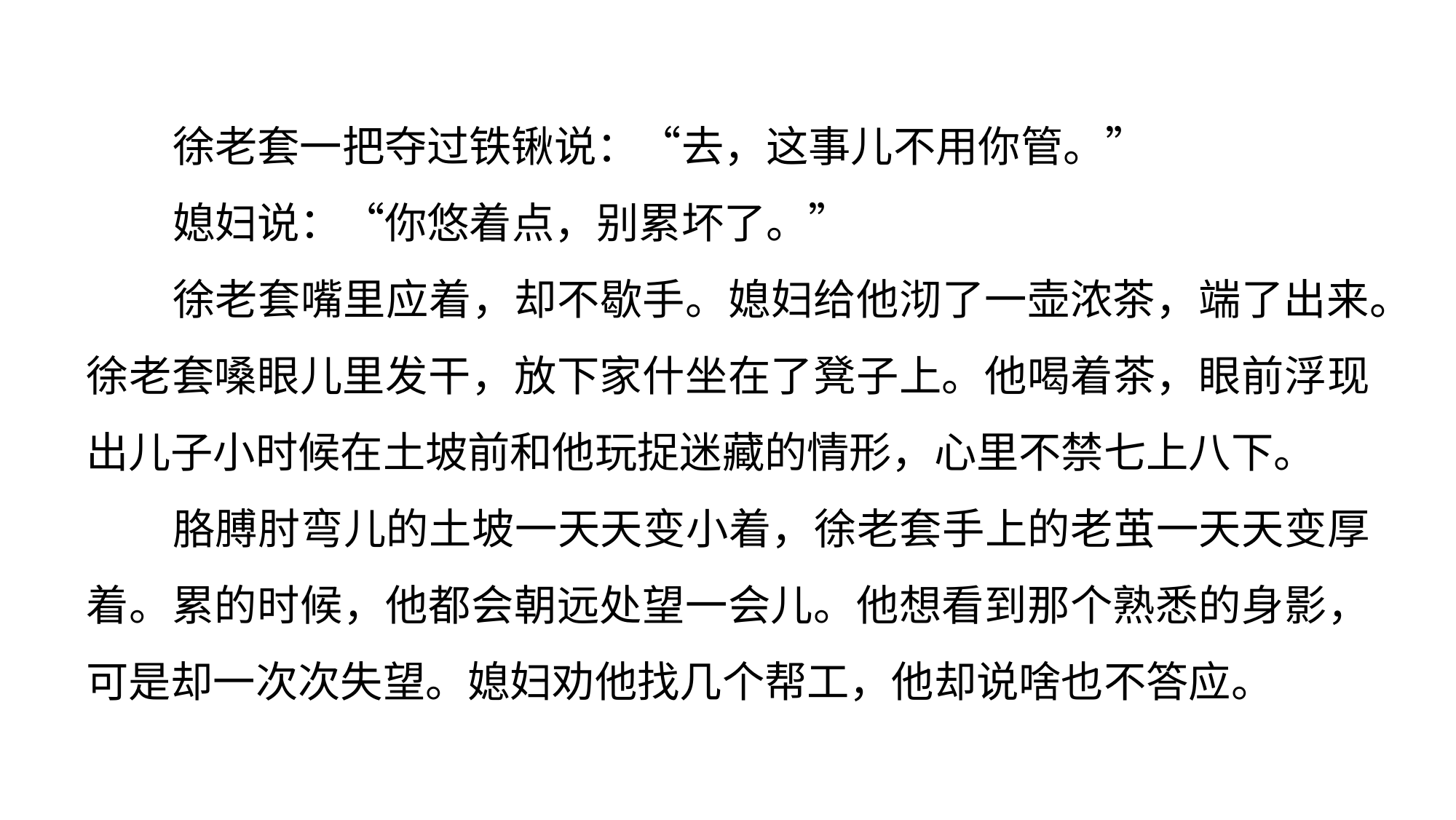

徐老套一把夺过铁锹说：“去，这事儿不用你管。”
媳妇说：“你悠着点，别累坏了。”
徐老套嘴里应着，却不歇手。媳妇给他沏了一壶浓茶，端了出来。徐老套嗓眼儿里发干，放下家什坐在了凳子上。他喝着茶，眼前浮现出儿子小时候在土坡前和他玩捉迷藏的情形，心里不禁七上八下。
胳膊肘弯儿的土坡一天天变小着，徐老套手上的老茧一天天变厚着。累的时候，他都会朝远处望一会儿。他想看到那个熟悉的身影，可是却一次次失望。媳妇劝他找几个帮工，他却说啥也不答应。